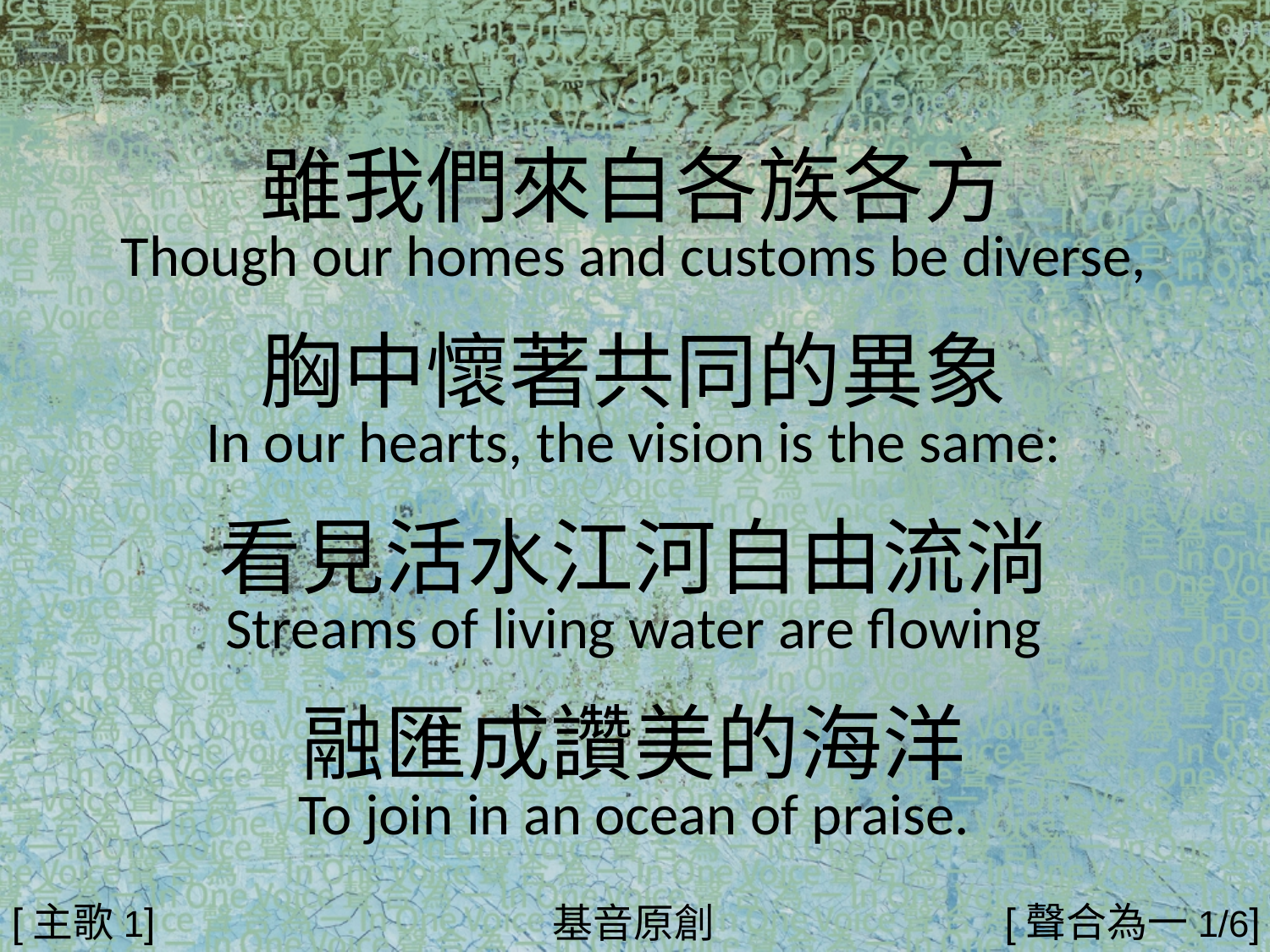

雖我們來自各族各方
Though our homes and customs be diverse,

胸中懷著共同的異象
In our hearts, the vision is the same:

看見活水江河自由流淌
Streams of living water are flowing

融匯成讚美的海洋
To join in an ocean of praise.

#

[主歌1]
[聲合為一1/6]
基音原創